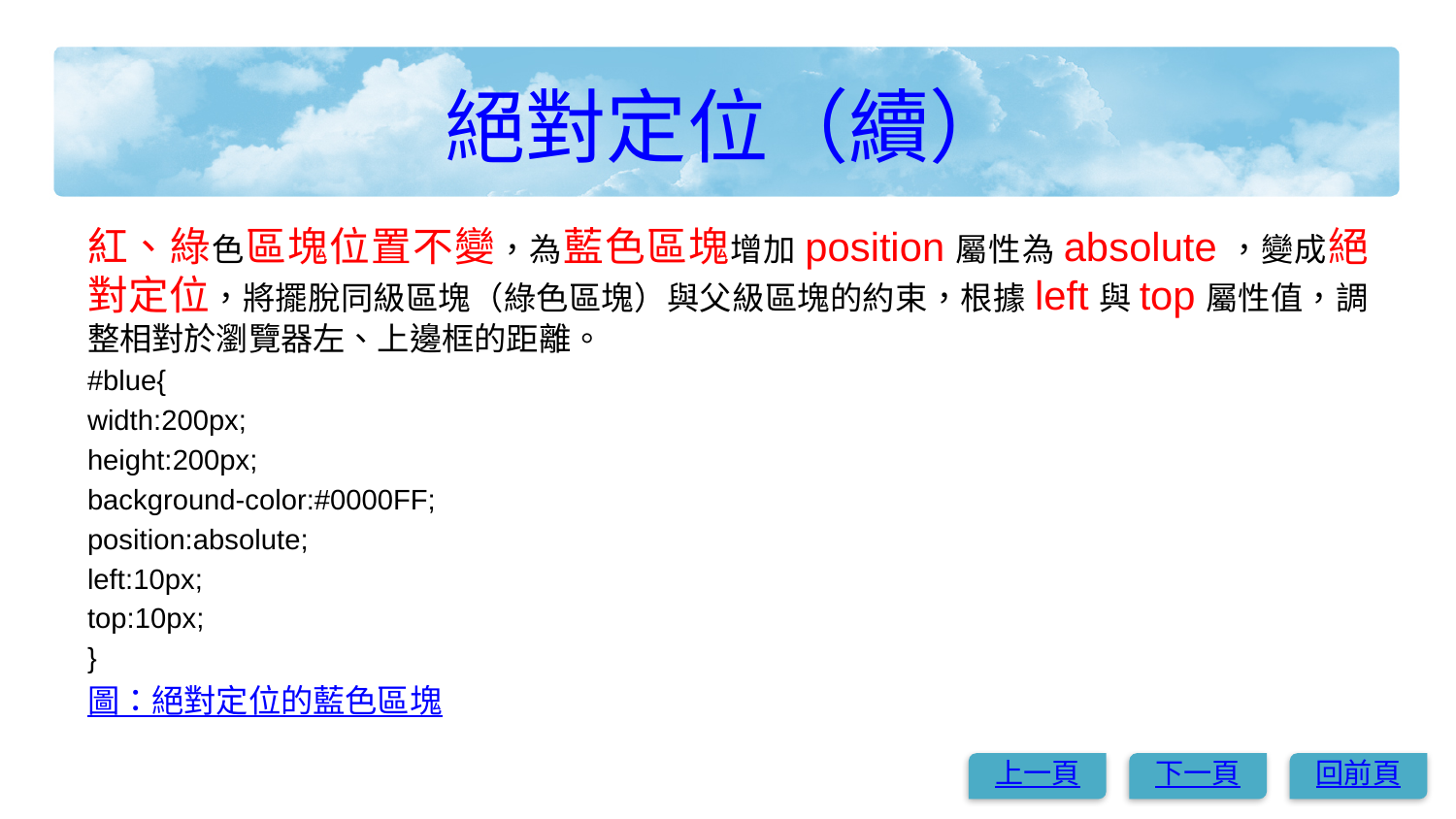

# 絕對定位（續）
紅、綠色區塊位置不變，為藍色區塊增加position屬性為absolute，變成絕對定位，將擺脫同級區塊（綠色區塊）與父級區塊的約束，根據left與top屬性值，調整相對於瀏覽器左、上邊框的距離。
#blue{
width:200px;
height:200px;
background-color:#0000FF;
position:absolute;
left:10px;
top:10px;
}
圖：絕對定位的藍色區塊
上一頁
下一頁
回前頁